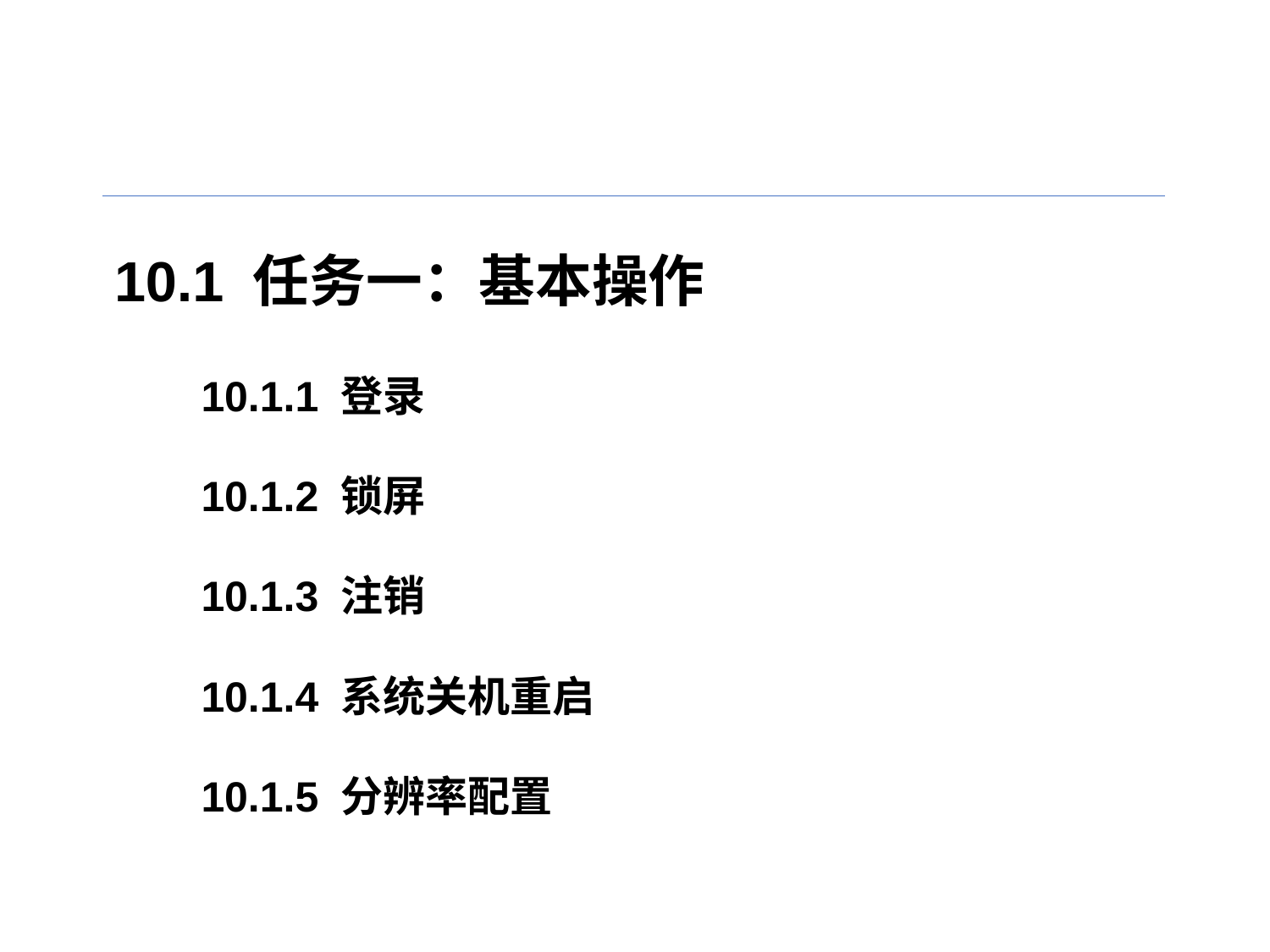

10.1 任务一：基本操作
10.1.1 登录
10.1.2 锁屏
10.1.3 注销
10.1.4 系统关机重启
10.1.5 分辨率配置